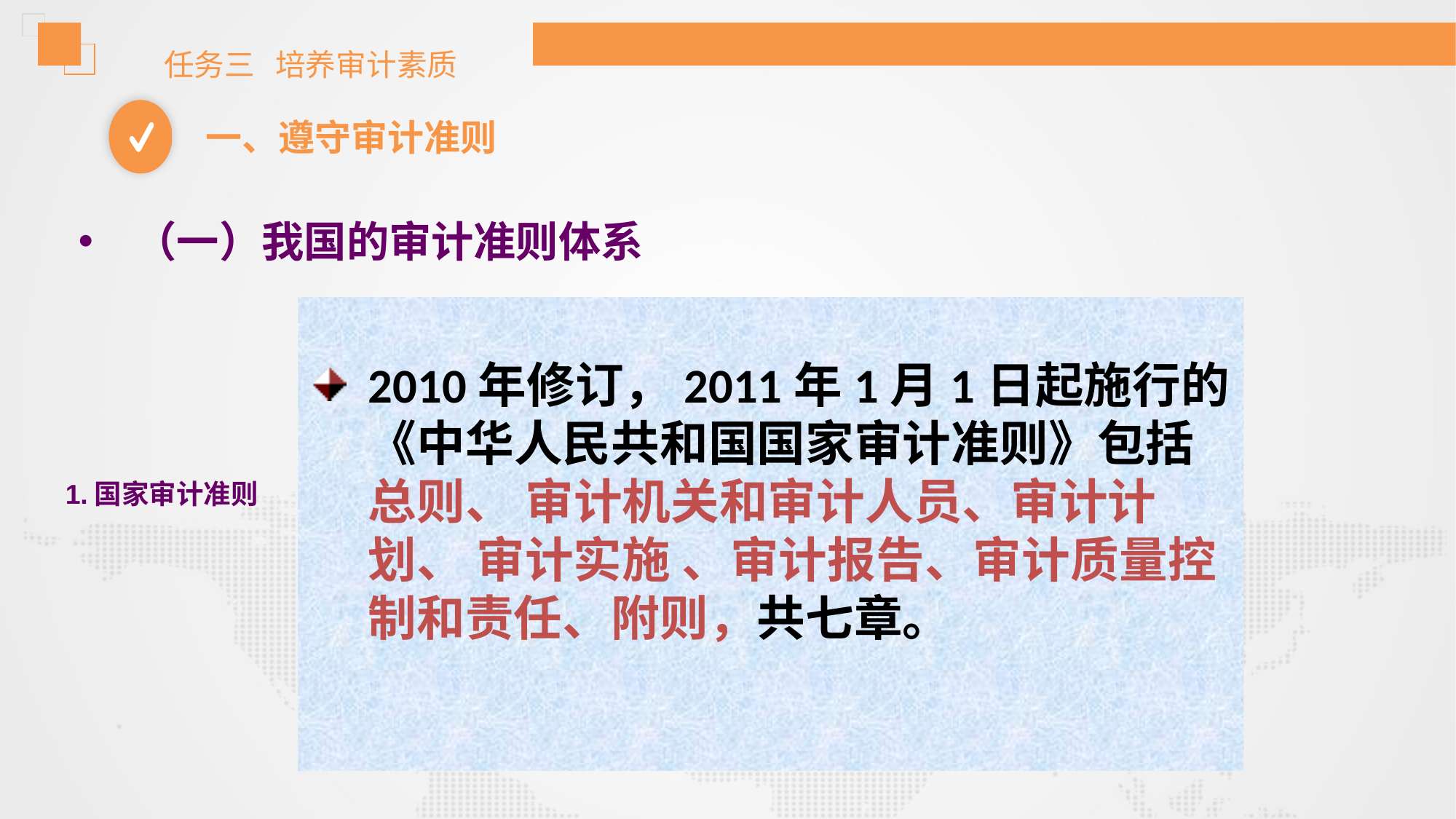

任务三   培养审计素质

一、遵守审计准则

（一）我国的审计准则体系
2010年修订，2011年1月1日起施行的《中华人民共和国国家审计准则》包括总则、 审计机关和审计人员、审计计划、 审计实施 、审计报告、审计质量控制和责任、附则，共七章。

1.国家审计准则